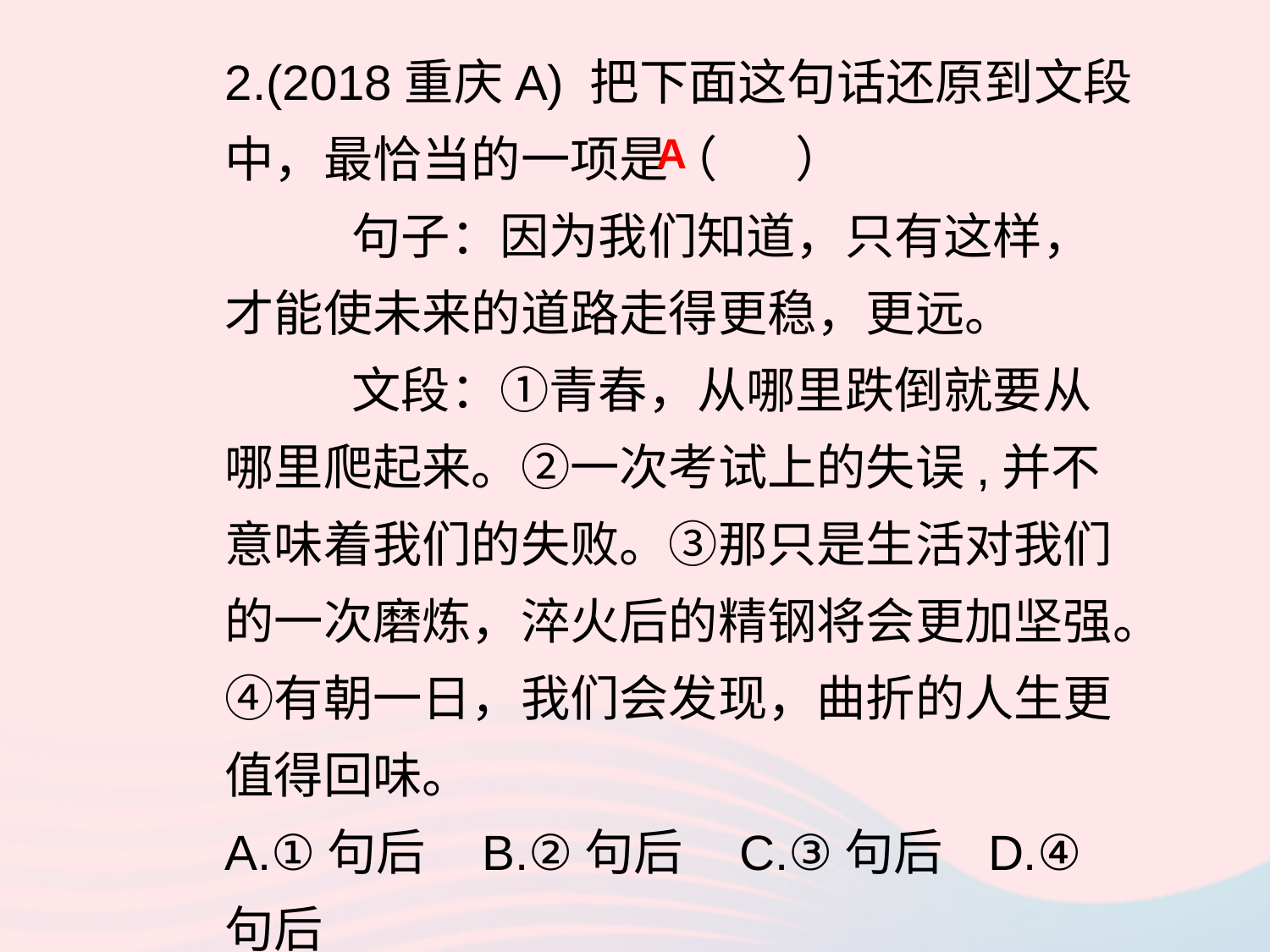

2.(2018重庆A) 把下面这句话还原到文段中，最恰当的一项是（       ）
	句子：因为我们知道，只有这样，才能使未来的道路走得更稳，更远。
	文段：①青春，从哪里跌倒就要从哪里爬起来。②一次考试上的失误,并不意味着我们的失败。③那只是生活对我们的一次磨炼，淬火后的精钢将会更加坚强。④有朝一日，我们会发现，曲折的人生更值得回味。
A.①句后    B.②句后    C.③句后   D.④句后
 A